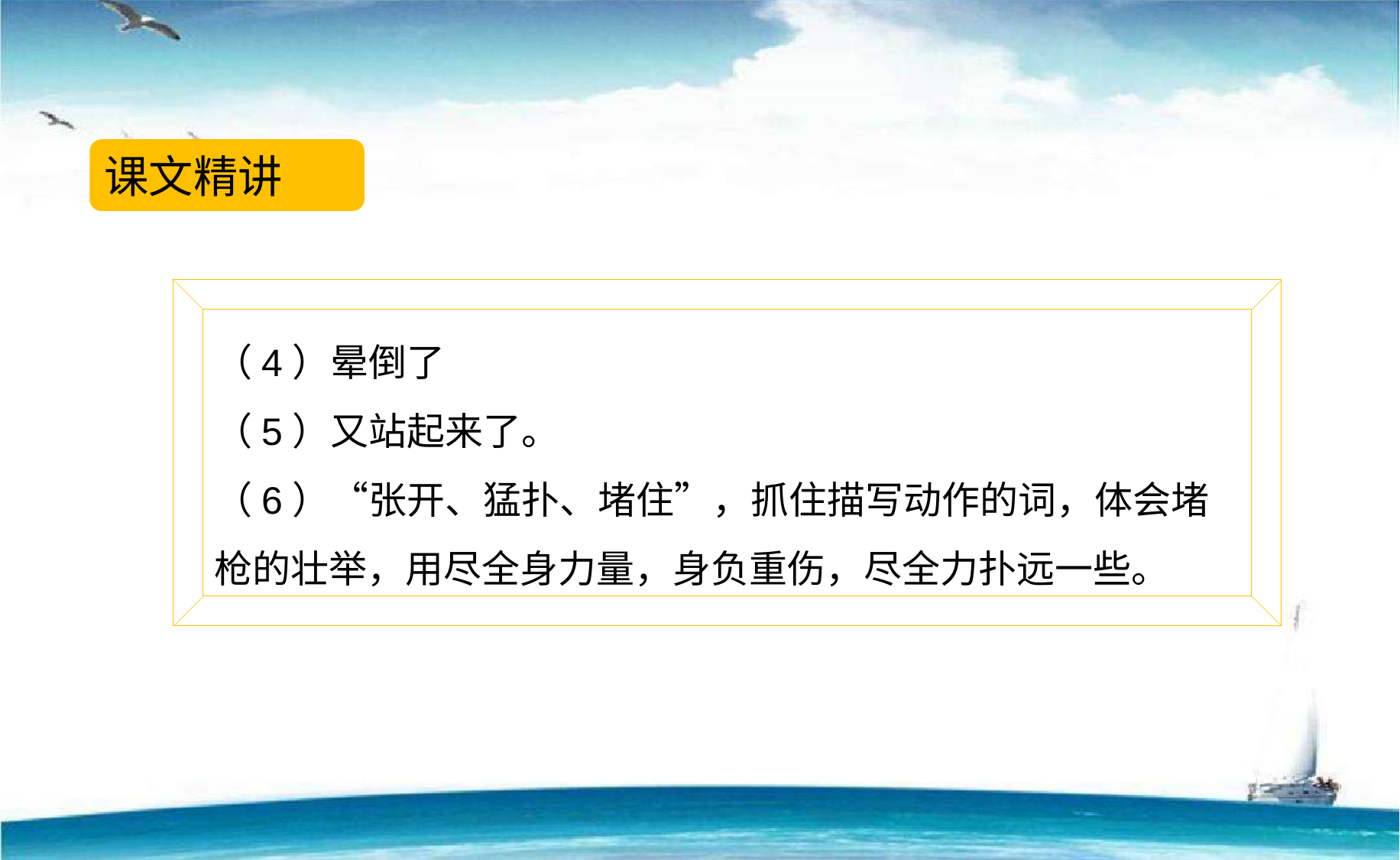

课文精讲

（4）晕倒了
（5）又站起来了。
（6）“张开、猛扑、堵住”，抓住描写动作的词，体会堵枪的壮举，用尽全身力量，身负重伤，尽全力扑远一些。